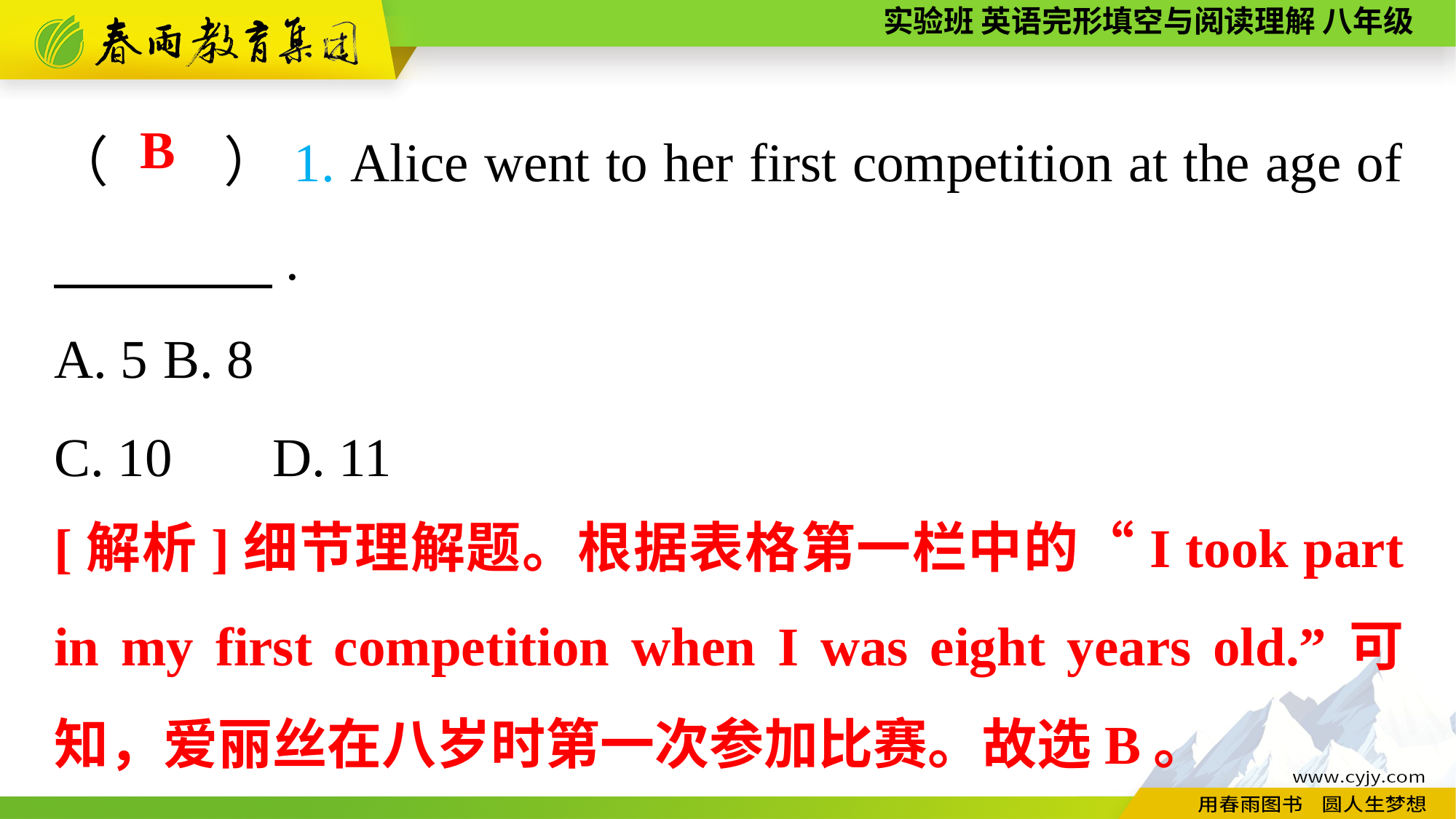

（　　）1. Alice went to her first competition at the age of 　　　　.
A. 5	B. 8
C. 10	D. 11
B
[解析]细节理解题。根据表格第一栏中的“I took part in my first competition when I was eight years old.”可知，爱丽丝在八岁时第一次参加比赛。故选B。